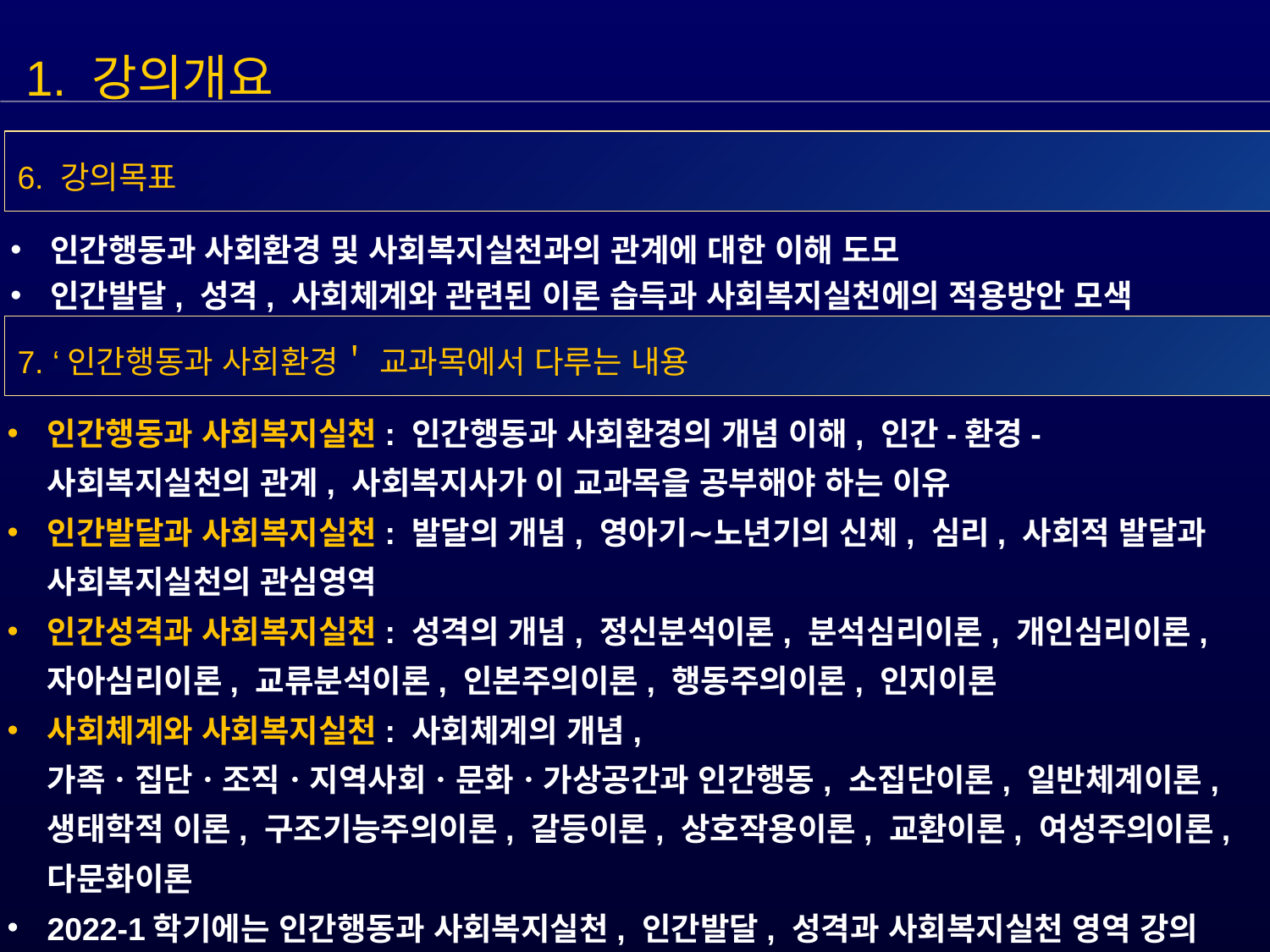

1. 강의개요

6. 강의목표
인간행동과 사회환경 및 사회복지실천과의 관계에 대한 이해 도모
인간발달, 성격, 사회체계와 관련된 이론 습득과 사회복지실천에의 적용방안 모색

7. ‘인간행동과 사회환경＇ 교과목에서 다루는 내용
인간행동과 사회복지실천: 인간행동과 사회환경의 개념 이해, 인간-환경-사회복지실천의 관계, 사회복지사가 이 교과목을 공부해야 하는 이유
인간발달과 사회복지실천: 발달의 개념, 영아기∼노년기의 신체, 심리, 사회적 발달과 사회복지실천의 관심영역
인간성격과 사회복지실천: 성격의 개념, 정신분석이론, 분석심리이론, 개인심리이론, 자아심리이론, 교류분석이론, 인본주의이론, 행동주의이론, 인지이론
사회체계와 사회복지실천: 사회체계의 개념, 가족ㆍ집단ㆍ조직ㆍ지역사회ㆍ문화ㆍ가상공간과 인간행동, 소집단이론, 일반체계이론, 생태학적 이론, 구조기능주의이론, 갈등이론, 상호작용이론, 교환이론, 여성주의이론, 다문화이론
2022-1학기에는 인간행동과 사회복지실천, 인간발달, 성격과 사회복지실천 영역 강의
2022-2학기에 ‘상담이론＇이라는 교과목으로 성격이론과 사회체계 관련이론 강의